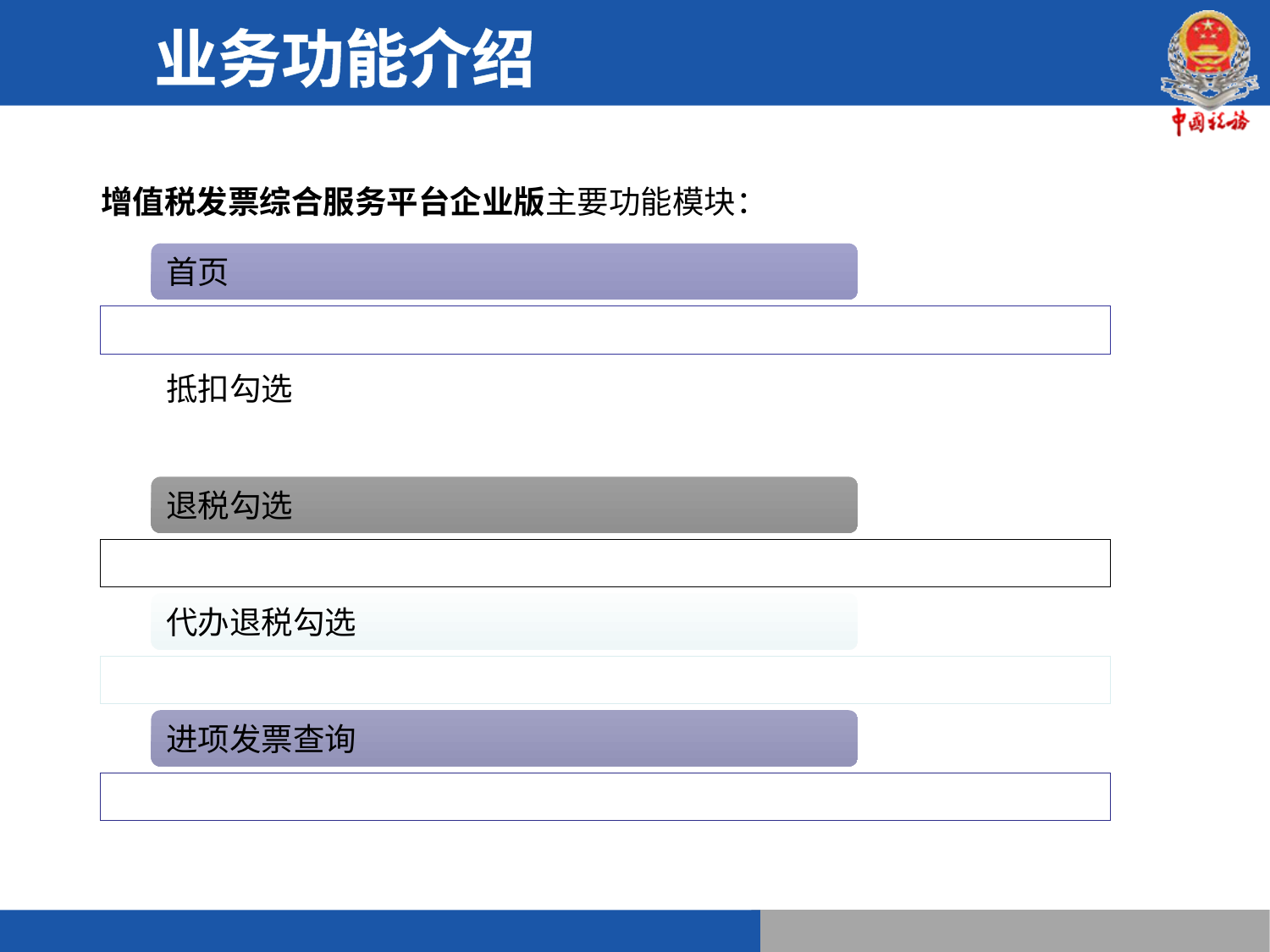

业务功能介绍
     增值税发票综合服务平台企业版主要功能模块：

抵扣勾选
退税勾选
代办退税勾选
进项发票查询
首页
7